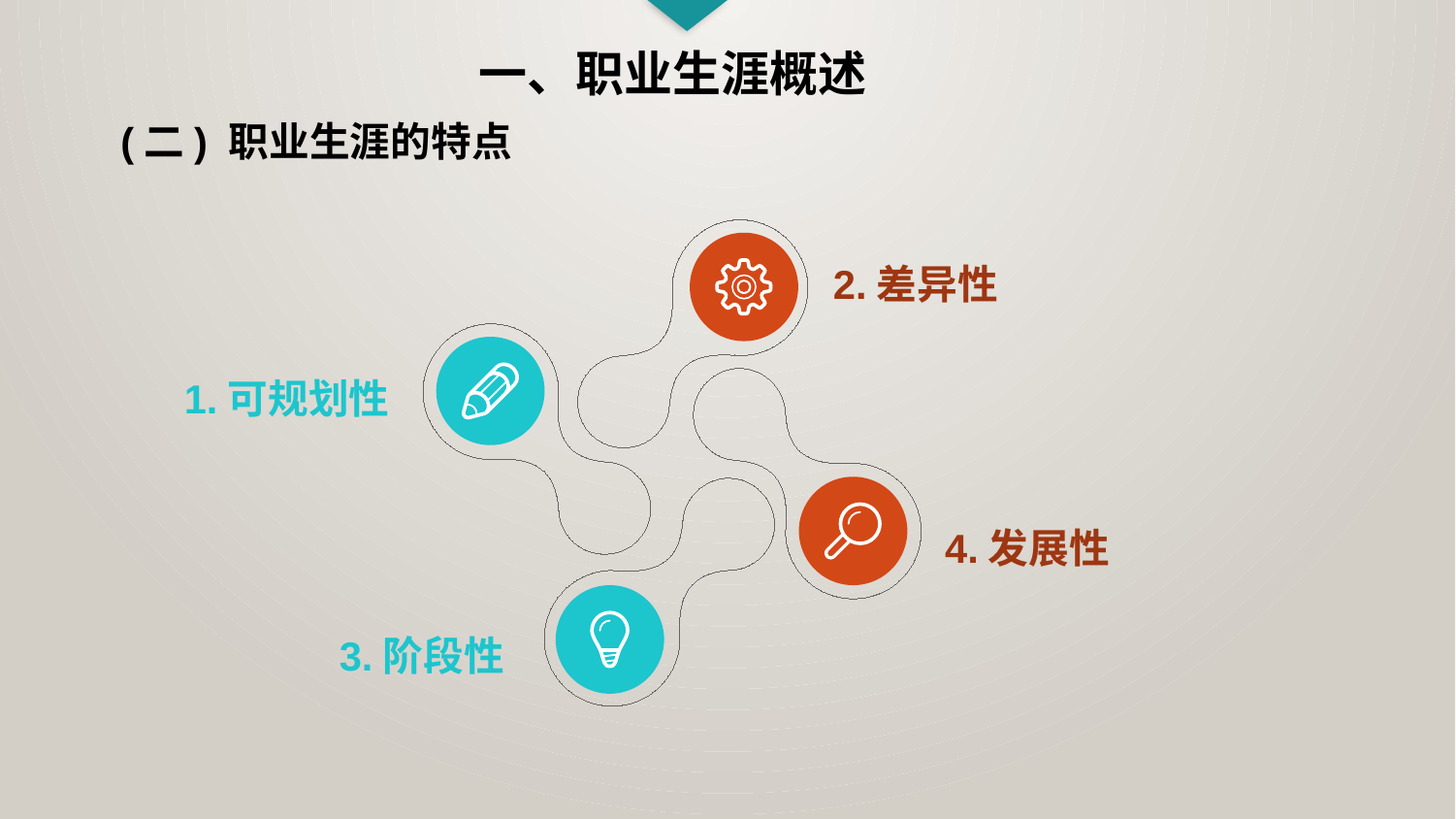

一、职业生涯概述
(二) 职业生涯的特点

2.差异性

1.可规划性

4.发展性

3.阶段性

10